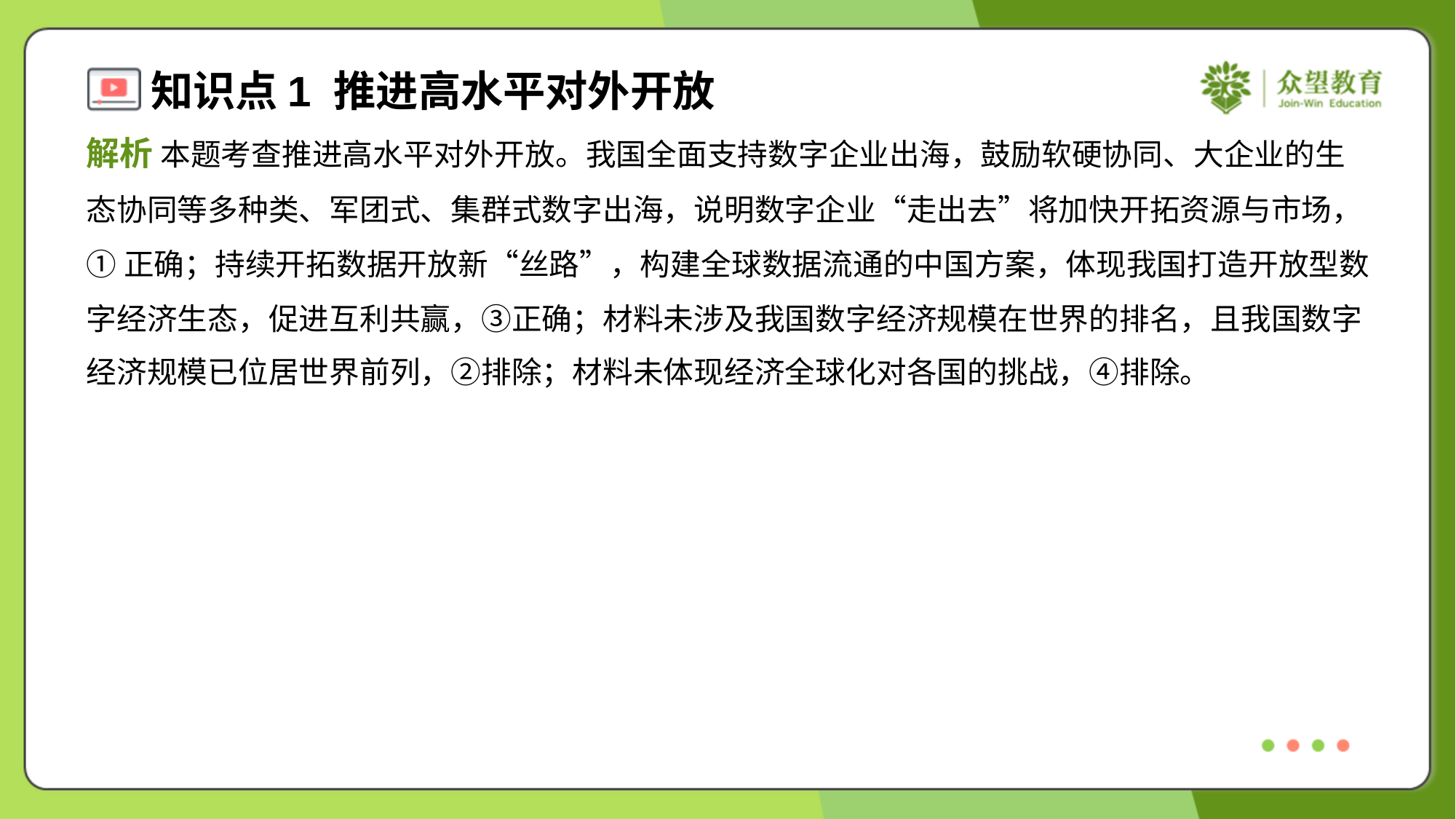

解析 本题考查推进高水平对外开放。我国全面支持数字企业出海，鼓励软硬协同、大企业的生
态协同等多种类、军团式、集群式数字出海，说明数字企业“走出去”将加快开拓资源与市场，
①正确；持续开拓数据开放新“丝路”，构建全球数据流通的中国方案，体现我国打造开放型数
字经济生态，促进互利共赢，③正确；材料未涉及我国数字经济规模在世界的排名，且我国数字
经济规模已位居世界前列，②排除；材料未体现经济全球化对各国的挑战，④排除。